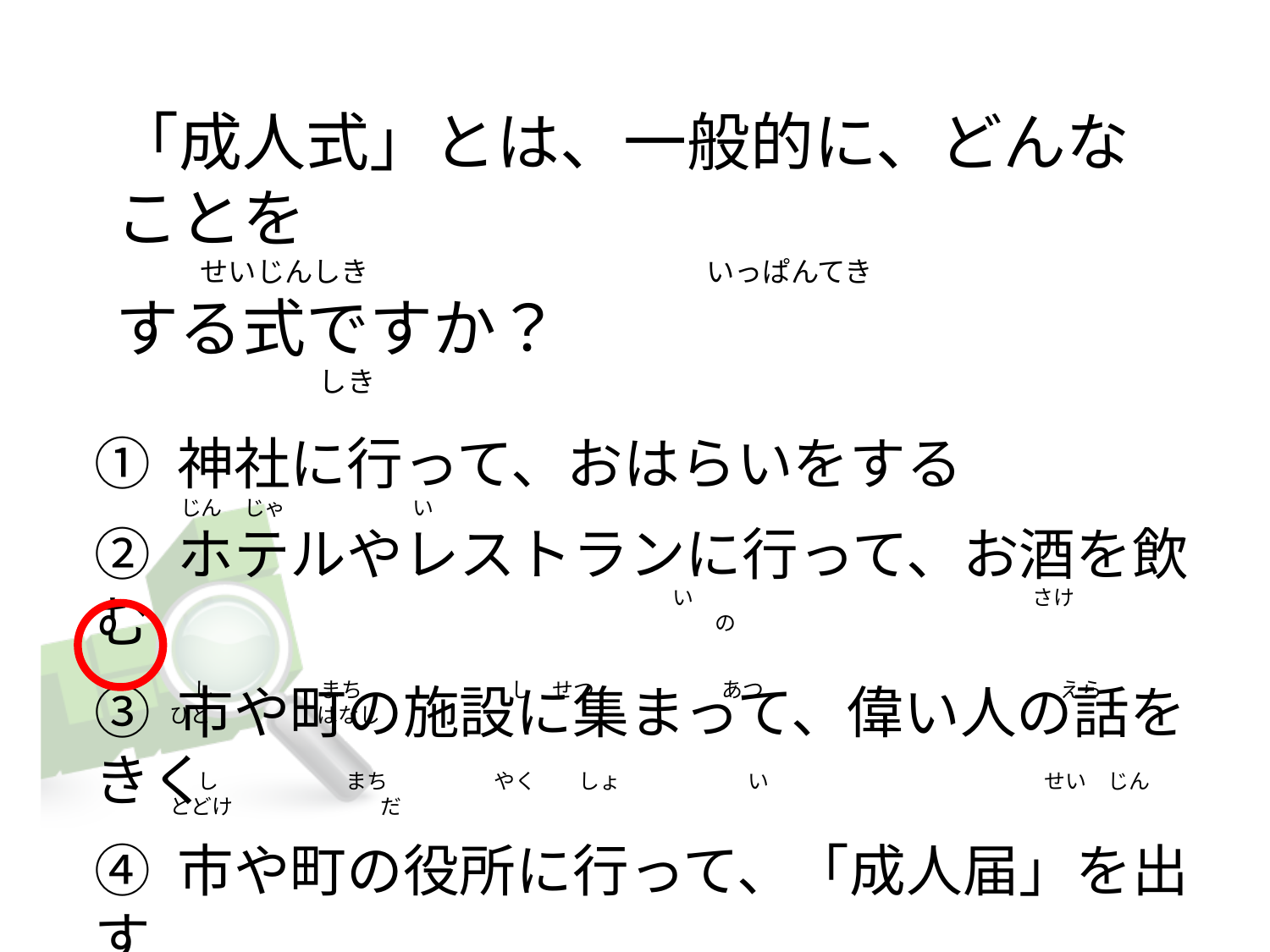

# 「成人式」とは、一般的に、どんなことを 　　　せいじんしき　　　　　　　　　　　　いっぱんてき する式ですか？ 　　　　　　　しき
① 神社に行って、おはらいをする
② ホテルやレストランに行って、お酒を飲む
③ 市や町の施設に集まって、偉い人の話をきく
④ 市や町の役所に行って、「成人届」を出す
じん　じゃ　　　　　　い
　い　　　　　　　　　　　　　　　　さけ　　　　　の

    し　　　　　まち　　　　　　　し　せつ　　　　　　あつ　　　　　　　　　　　　　　えら　　　　　ひと　　　　　はなし
     し　　　　　　まち　　　　　やく　　しょ　　　　　　い　　　　　　　　　　　　　せい　じん　とどけ　　　　　　　だ